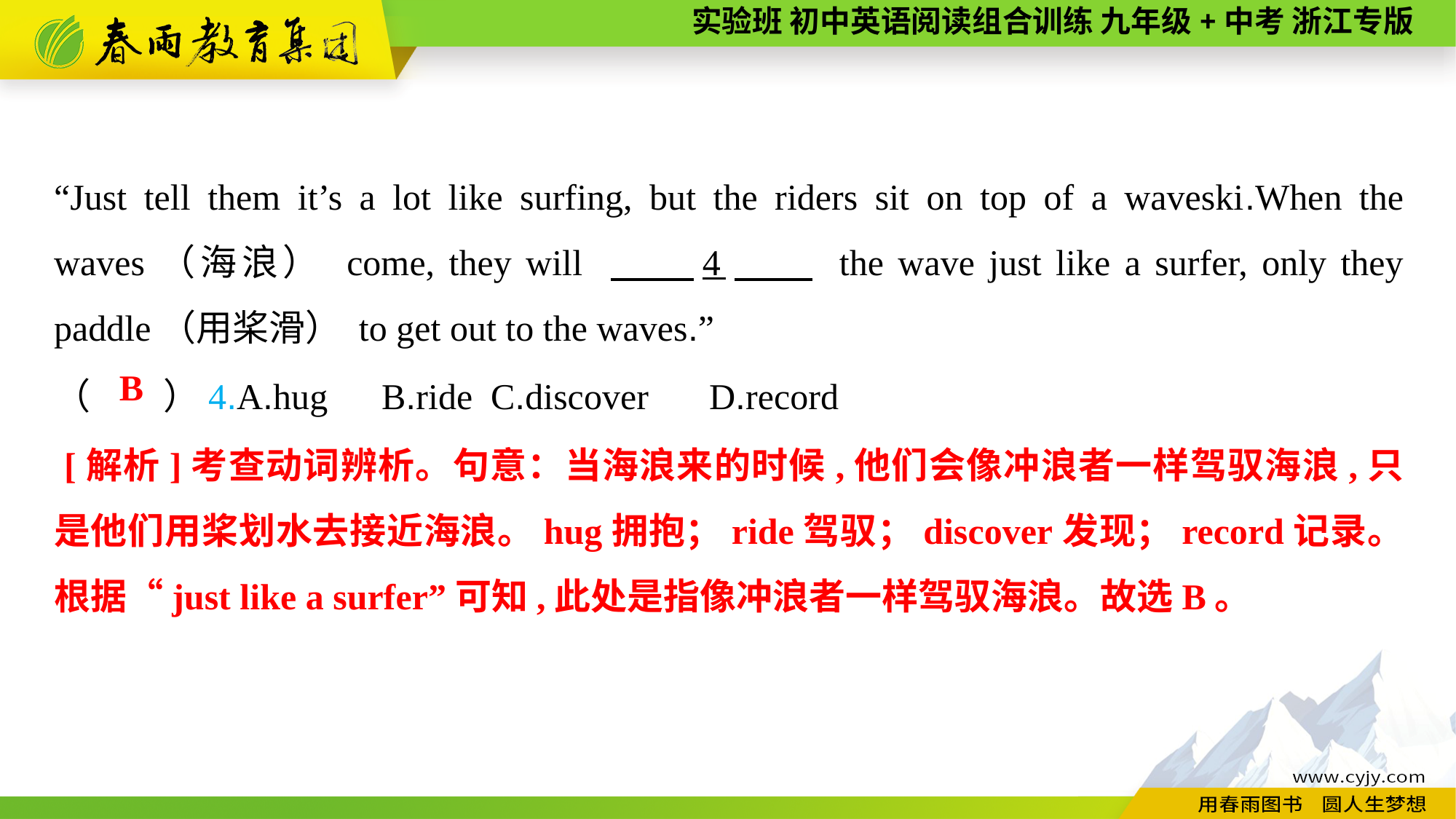

“Just tell them it’s a lot like surfing, but the riders sit on top of a waveski.When the waves（海浪） come, they will 　　4　　 the wave just like a surfer, only they paddle（用桨滑） to get out to the waves.”
（　　）4.A.hug	B.ride	C.discover	D.record
B
 [解析]考查动词辨析。句意：当海浪来的时候,他们会像冲浪者一样驾驭海浪,只是他们用桨划水去接近海浪。hug拥抱；ride驾驭；discover发现；record记录。根据“just like a surfer”可知,此处是指像冲浪者一样驾驭海浪。故选B。